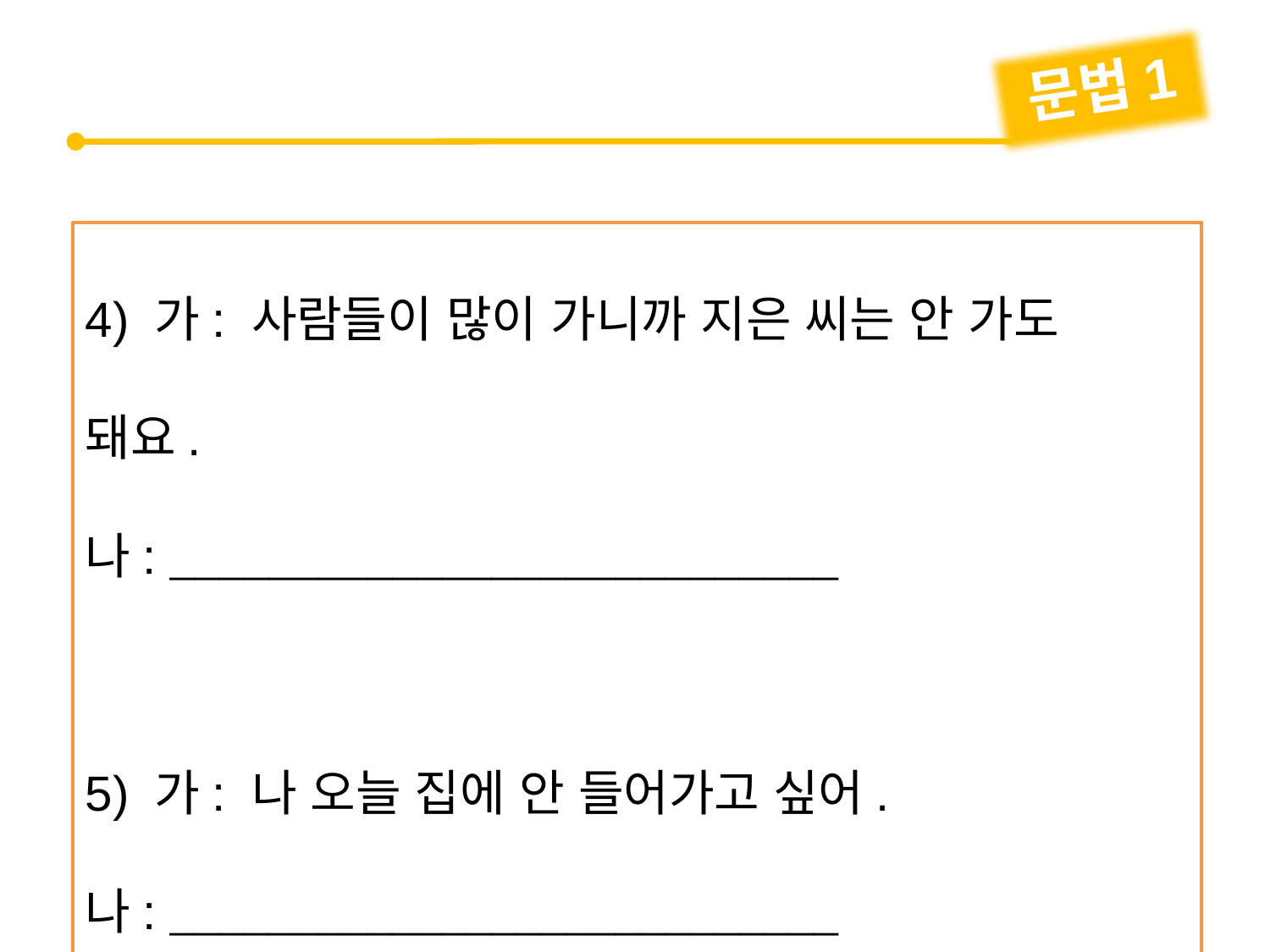

문법1

4) 가: 사람들이 많이 가니까 지은 씨는 안 가도
돼요.
나: ___________________________
5) 가: 나 오늘 집에 안 들어가고 싶어.
나: ___________________________